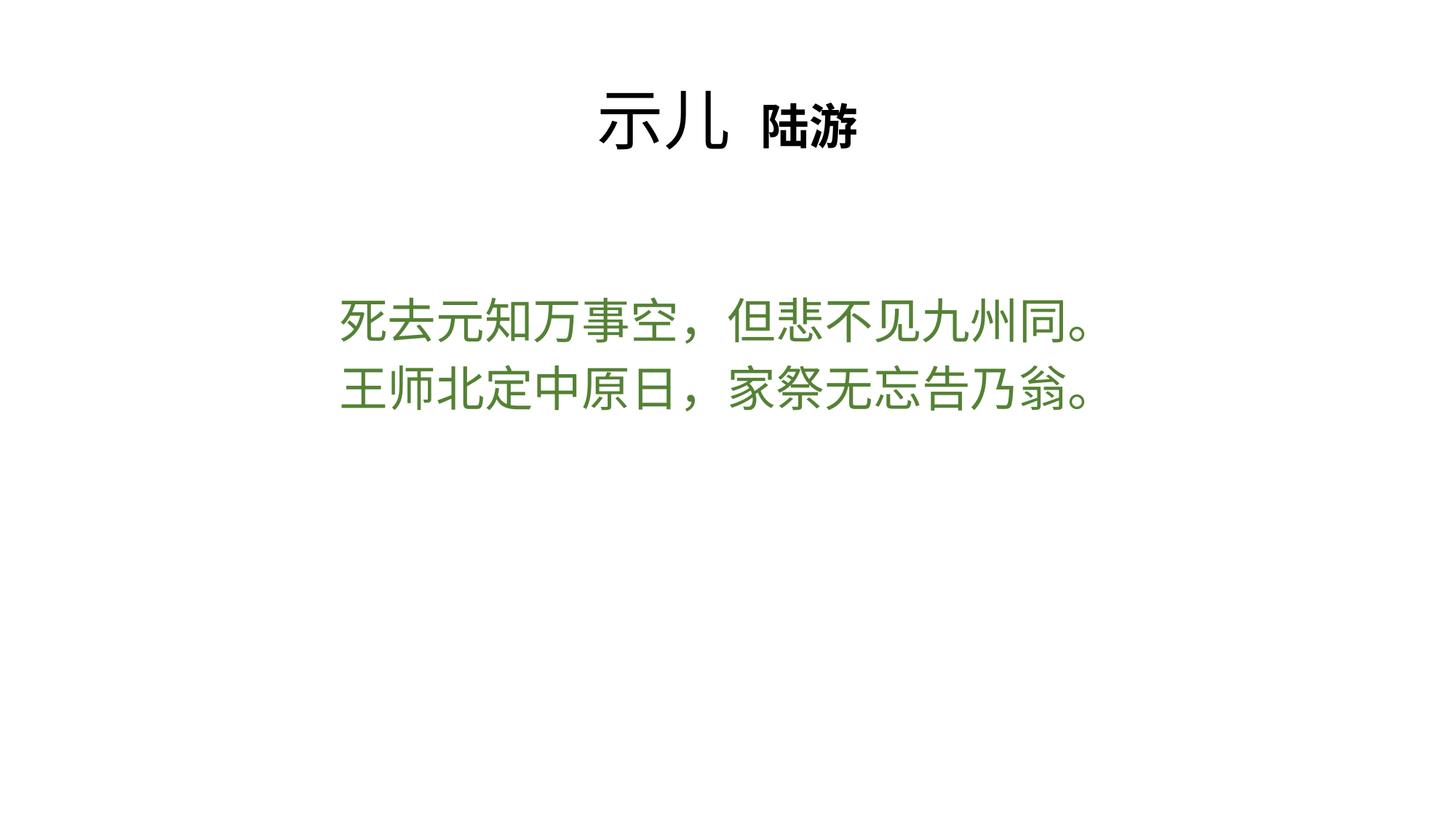

# 示儿  陆游

死去元知万事空，但悲不见九州同。
王师北定中原日，家祭无忘告乃翁。